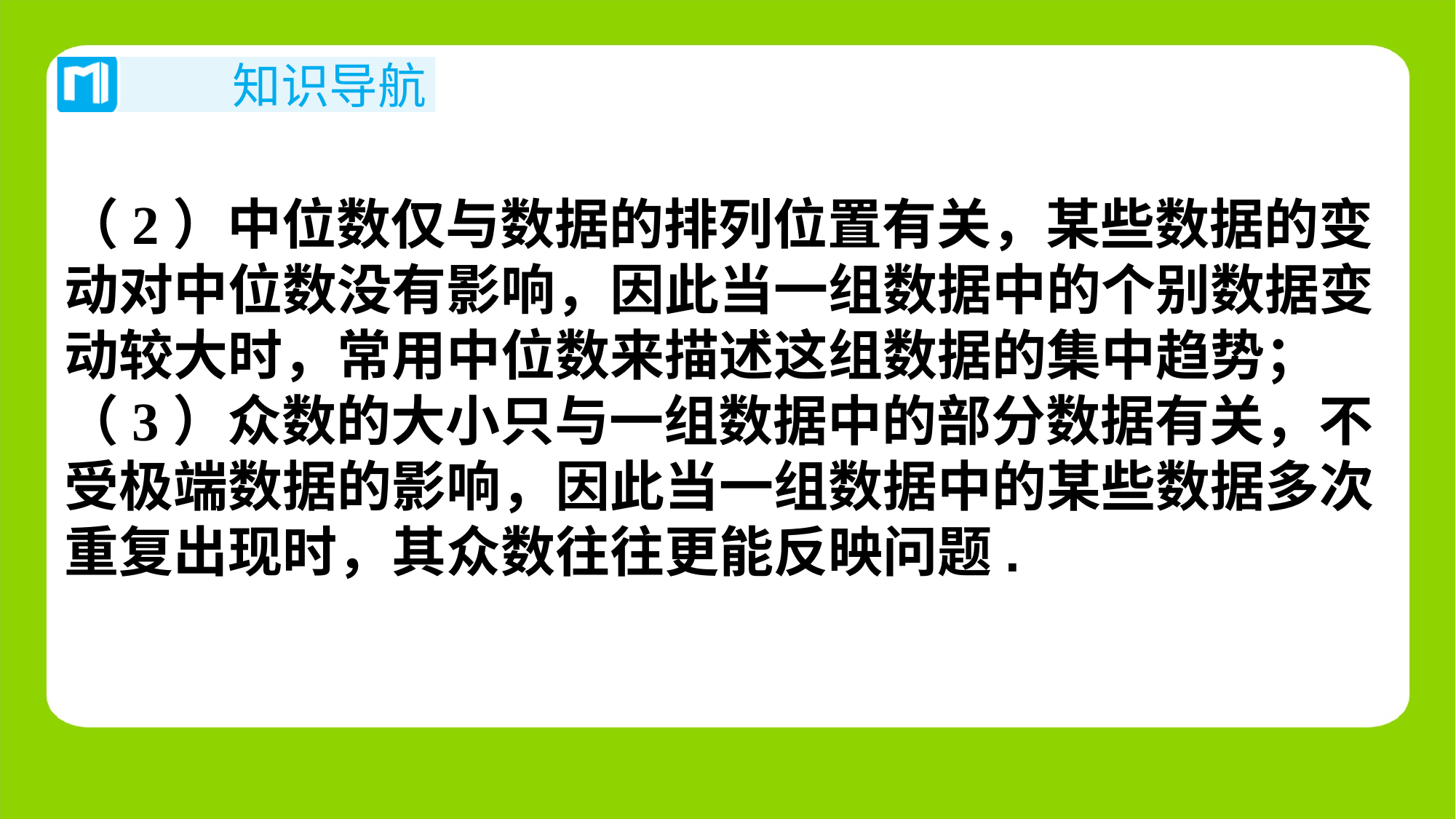

（2）中位数仅与数据的排列位置有关，某些数据的变
动对中位数没有影响，因此当一组数据中的个别数据变
动较大时，常用中位数来描述这组数据的集中趋势；
（3）众数的大小只与一组数据中的部分数据有关，不
受极端数据的影响，因此当一组数据中的某些数据多次
重复出现时，其众数往往更能反映问题.